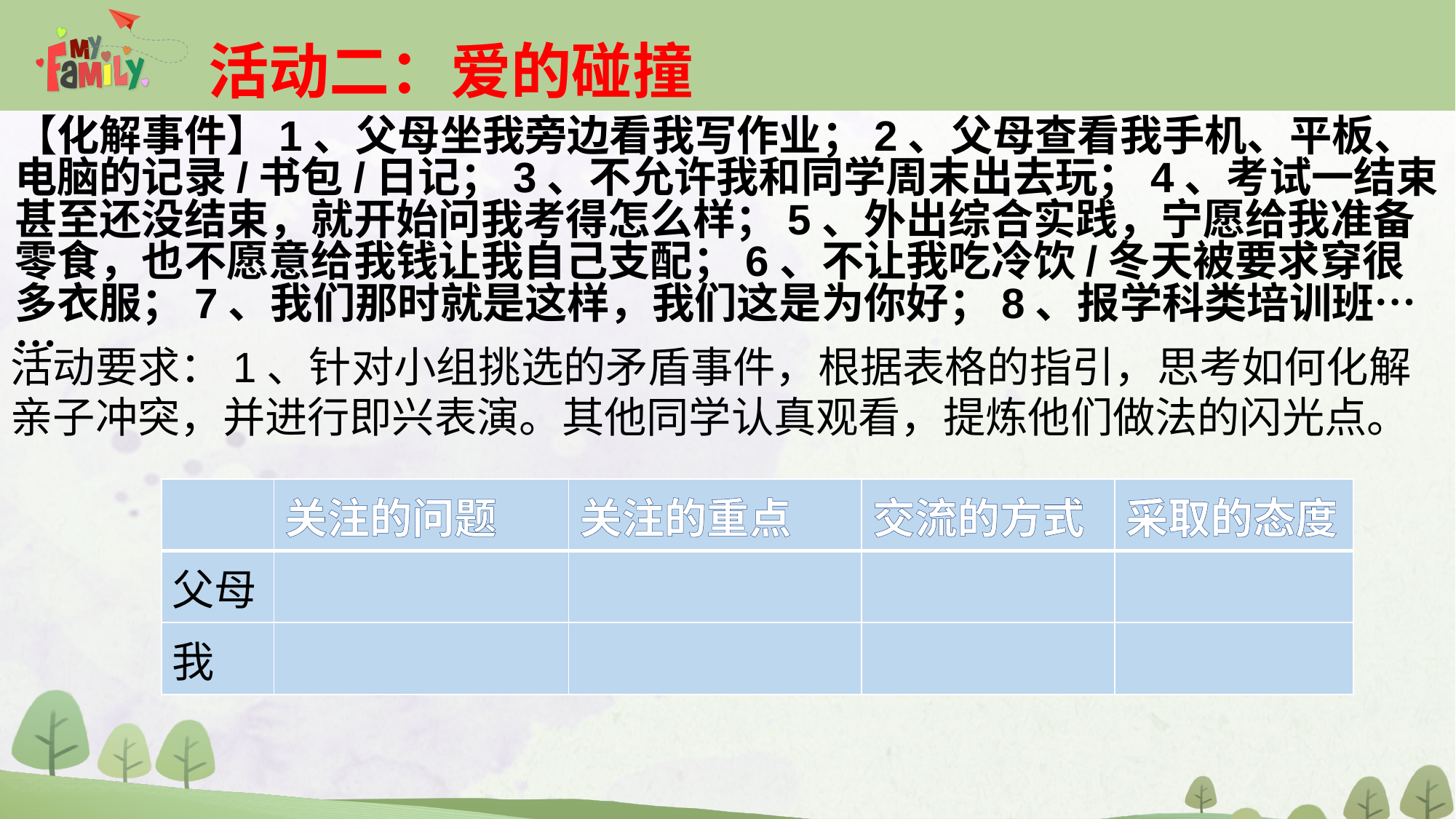

活动二：爱的碰撞
【化解事件】1、父母坐我旁边看我写作业；2、父母查看我手机、平板、电脑的记录/书包/日记；3、不允许我和同学周末出去玩；4、考试一结束甚至还没结束，就开始问我考得怎么样；5、外出综合实践，宁愿给我准备零食，也不愿意给我钱让我自己支配；6、不让我吃冷饮/冬天被要求穿很多衣服；7、我们那时就是这样，我们这是为你好；8、报学科类培训班……
活动要求：1、针对小组挑选的矛盾事件，根据表格的指引，思考如何化解亲子冲突，并进行即兴表演。其他同学认真观看，提炼他们做法的闪光点。
|  | 关注的问题 | 关注的重点 | 交流的方式 | 采取的态度 |
| --- | --- | --- | --- | --- |
| 父母 |  |  |  |  |
| 我 |  |  |  |  |